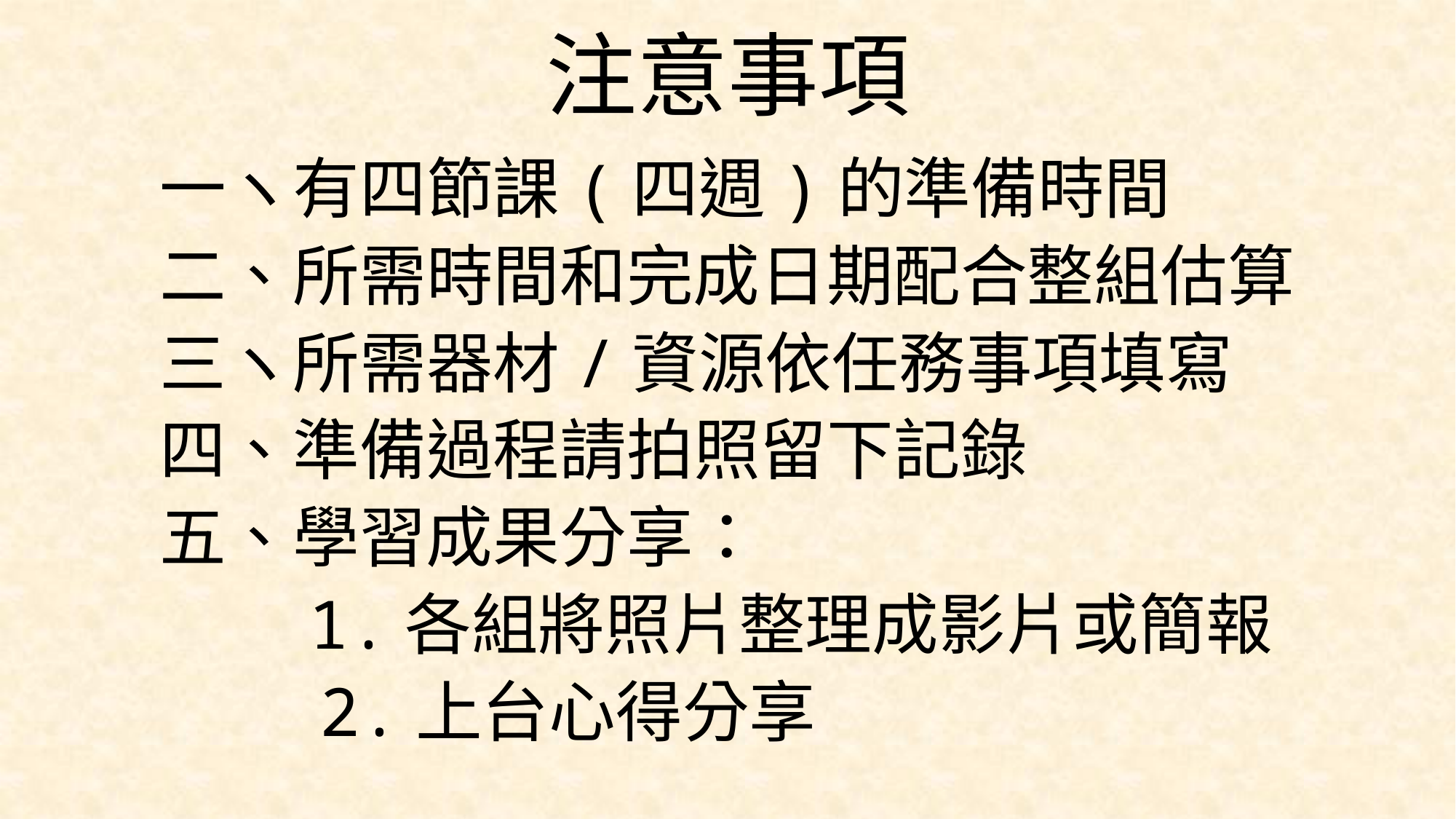

# 注意事項
一ヽ有四節課(四週)的準備時間
二、所需時間和完成日期配合整組估算
三ヽ所需器材/資源依任務事項填寫
四、準備過程請拍照留下記錄
五、學習成果分享：
　　1.各組將照片整理成影片或簡報
    2.上台心得分享